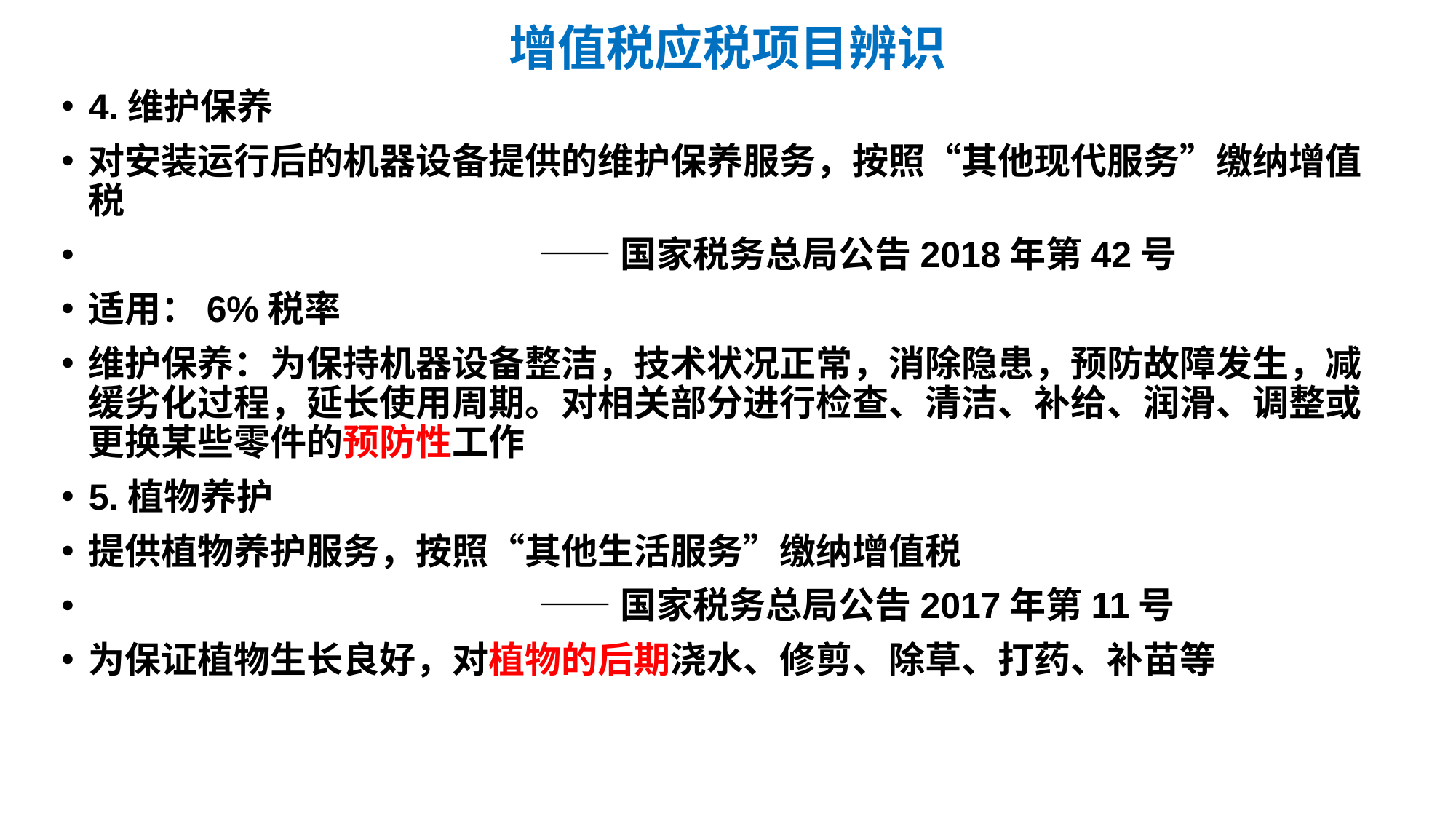

# 增值税应税项目辨识
4.维护保养
对安装运行后的机器设备提供的维护保养服务，按照“其他现代服务”缴纳增值税
                                                       ——国家税务总局公告2018年第42号
适用：6%税率
维护保养：为保持机器设备整洁，技术状况正常，消除隐患，预防故障发生，减缓劣化过程，延长使用周期。对相关部分进行检查、清洁、补给、润滑、调整或更换某些零件的预防性工作
5.植物养护
提供植物养护服务，按照“其他生活服务”缴纳增值税
                                                       ——国家税务总局公告2017年第11号
为保证植物生长良好，对植物的后期浇水、修剪、除草、打药、补苗等